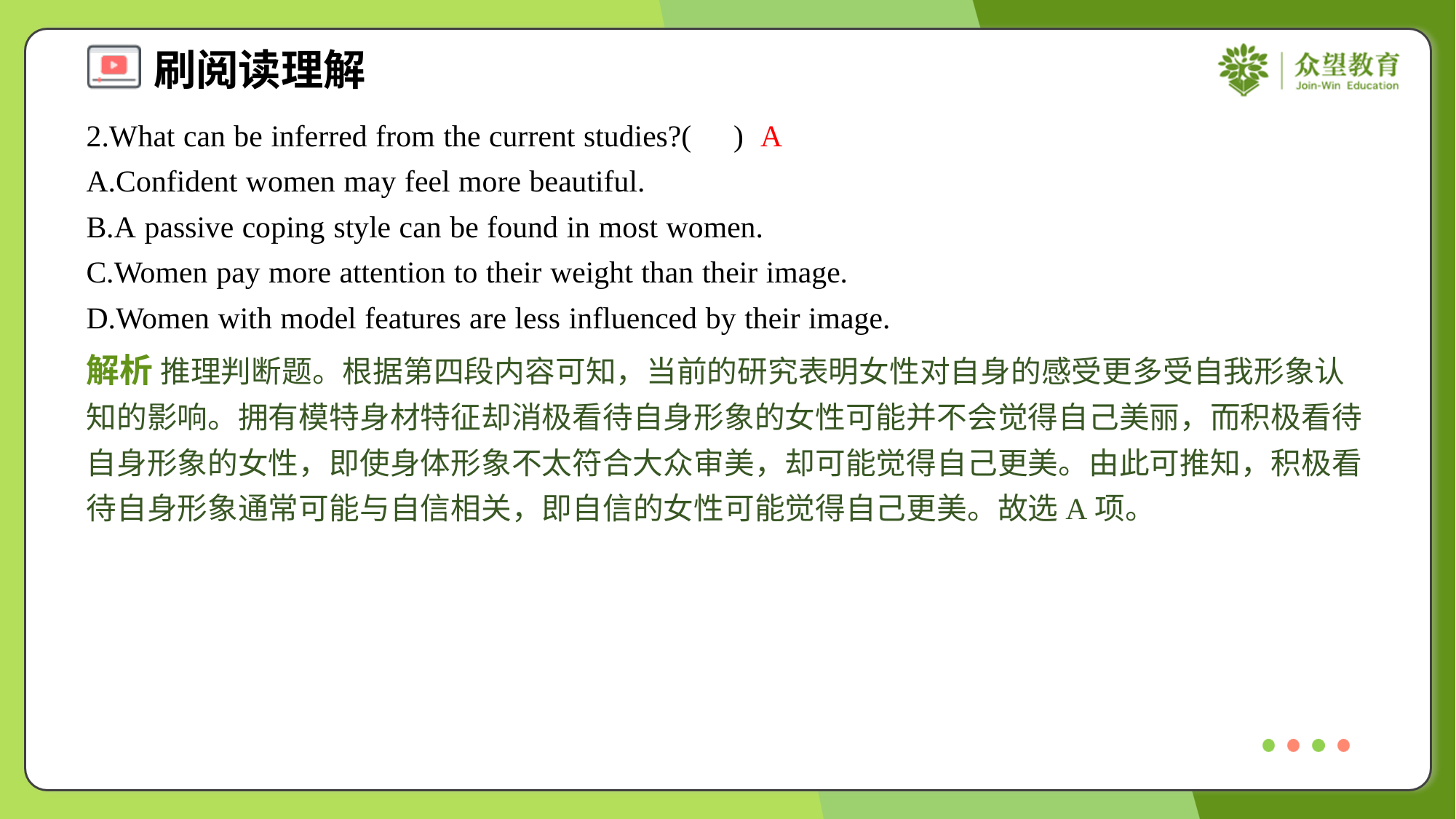

2.What can be inferred from the current studies?(     )
A
A.Confident women may feel more beautiful.
B.A passive coping style can be found in most women.
C.Women pay more attention to their weight than their image.
D.Women with model features are less influenced by their image.
解析 推理判断题。根据第四段内容可知，当前的研究表明女性对自身的感受更多受自我形象认知的影响。拥有模特身材特征却消极看待自身形象的女性可能并不会觉得自己美丽，而积极看待自身形象的女性，即使身体形象不太符合大众审美，却可能觉得自己更美。由此可推知，积极看待自身形象通常可能与自信相关，即自信的女性可能觉得自己更美。故选A项。